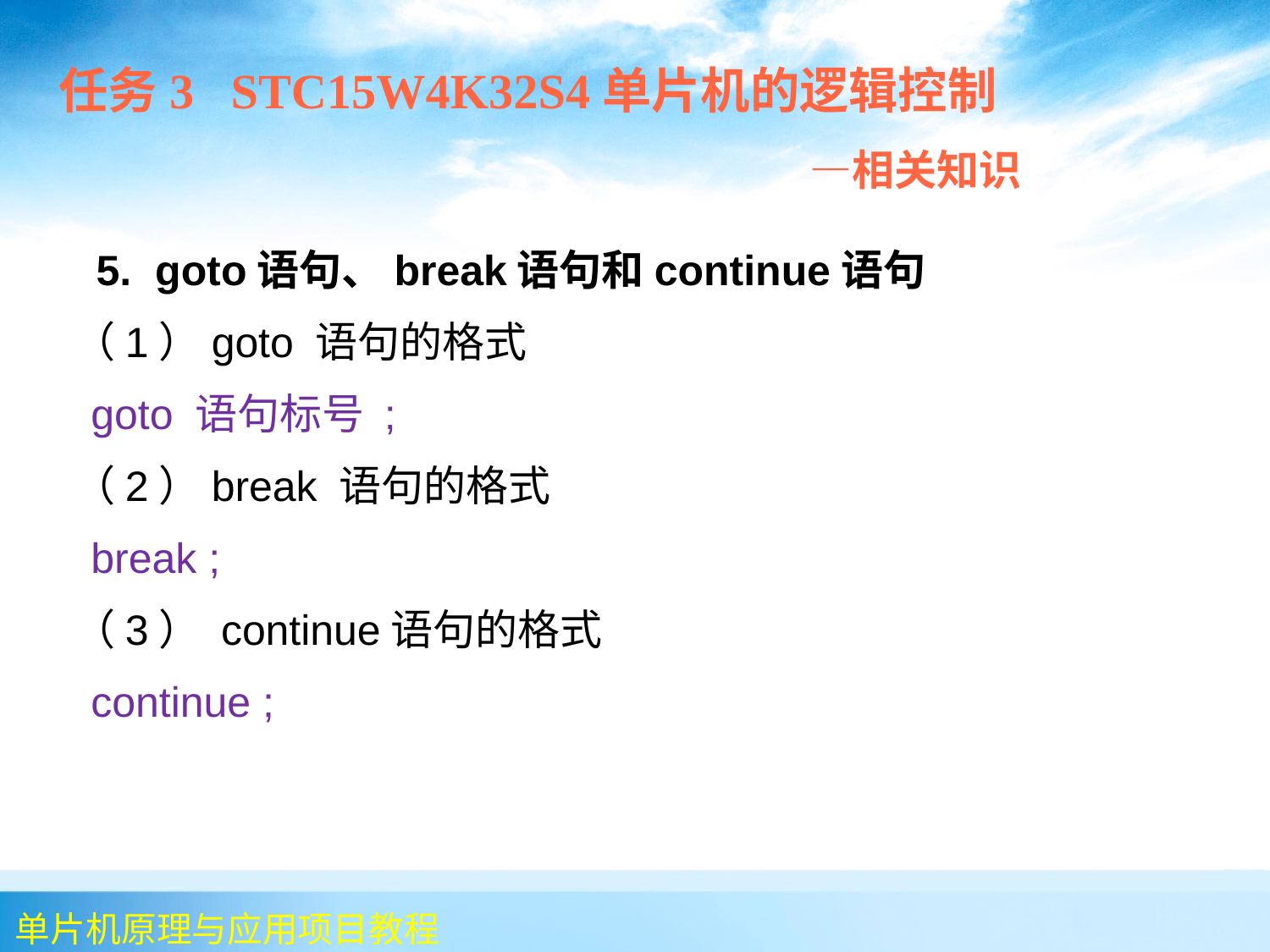

任务3   STC15W4K32S4单片机的逻辑控制
                                                                     —相关知识
  	 5.  goto语句、break语句和continue语句
  （1）goto 语句的格式
    goto 语句标号 ;
  （2）break 语句的格式
    break ;
  （3） continue语句的格式
    continue ;